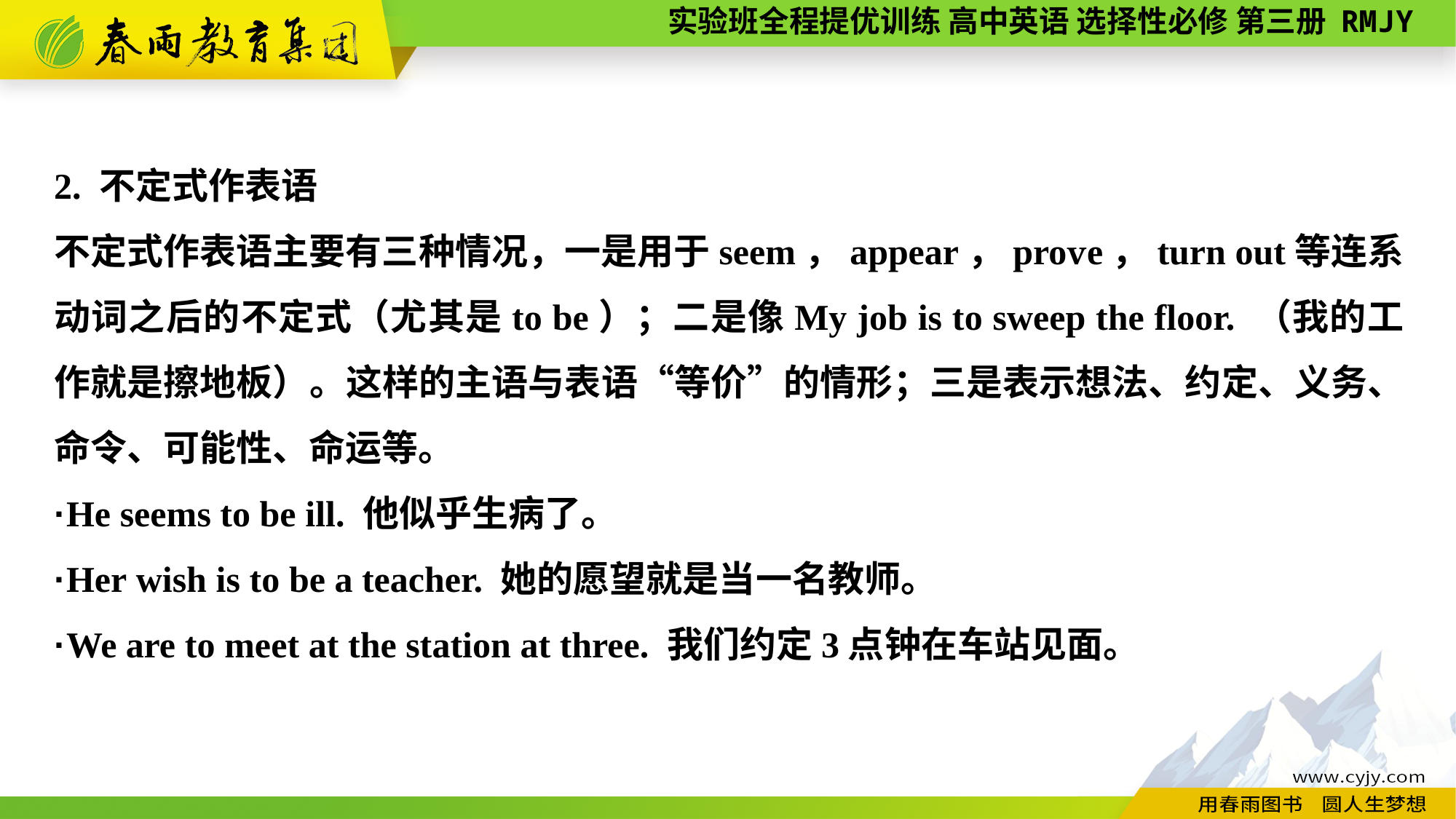

2. 不定式作表语
不定式作表语主要有三种情况，一是用于seem，appear，prove，turn out等连系动词之后的不定式（尤其是to be）；二是像My job is to sweep the floor. （我的工作就是擦地板）。这样的主语与表语“等价”的情形；三是表示想法、约定、义务、命令、可能性、命运等。
·He seems to be ill. 他似乎生病了。
·Her wish is to be a teacher. 她的愿望就是当一名教师。
·We are to meet at the station at three. 我们约定3点钟在车站见面。